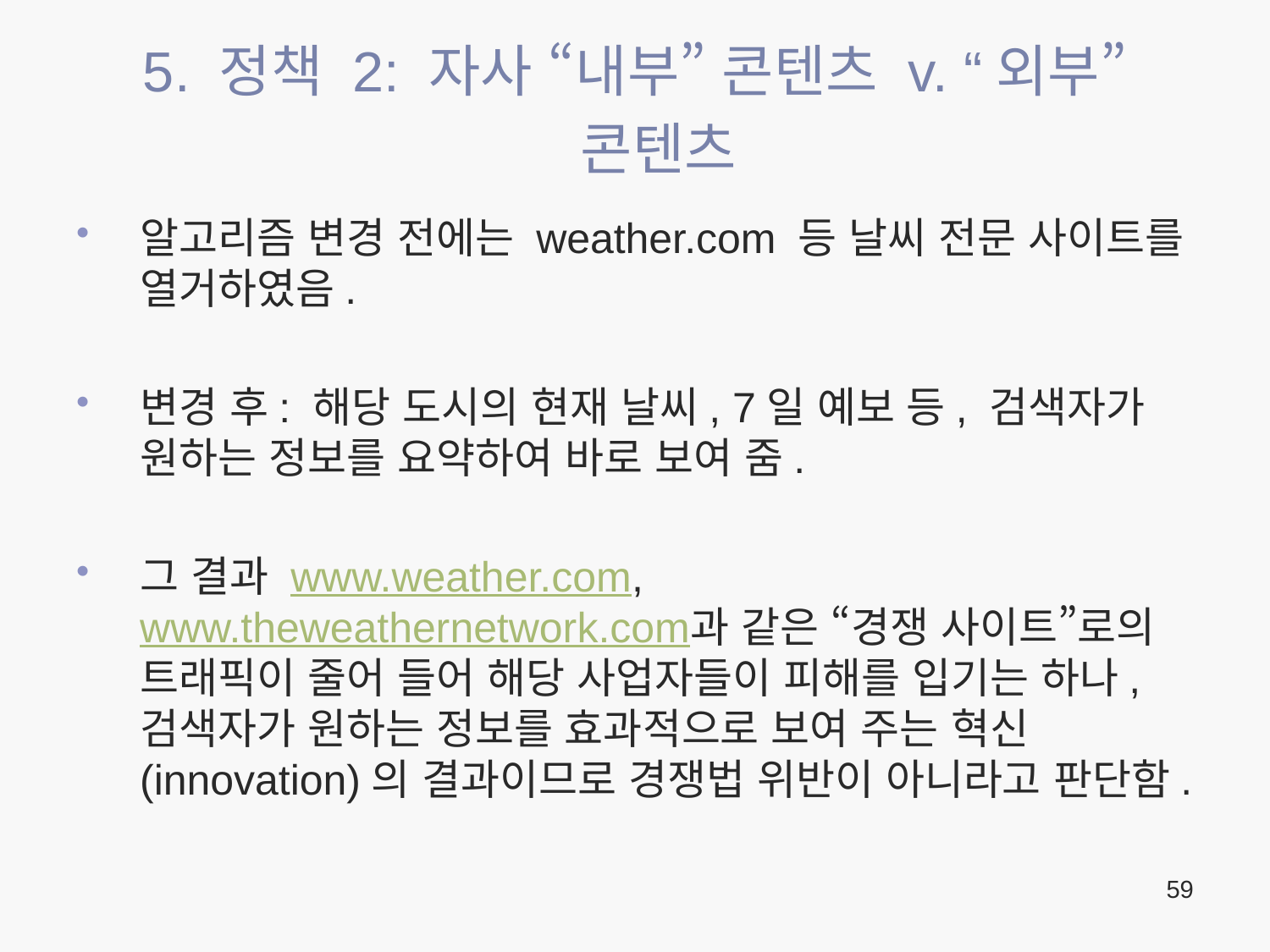

# 5. 정책 2: 자사 “내부” 콘텐츠 v. “외부” 콘텐츠
알고리즘 변경 전에는 weather.com 등 날씨 전문 사이트를 열거하였음.

변경 후: 해당 도시의 현재 날씨, 7일 예보 등, 검색자가 원하는 정보를 요약하여 바로 보여 줌.

그 결과 www.weather.com, www.theweathernetwork.com과 같은 “경쟁 사이트”로의 트래픽이 줄어 들어 해당 사업자들이 피해를 입기는 하나, 검색자가 원하는 정보를 효과적으로 보여 주는 혁신(innovation)의 결과이므로 경쟁법 위반이 아니라고 판단함.
59